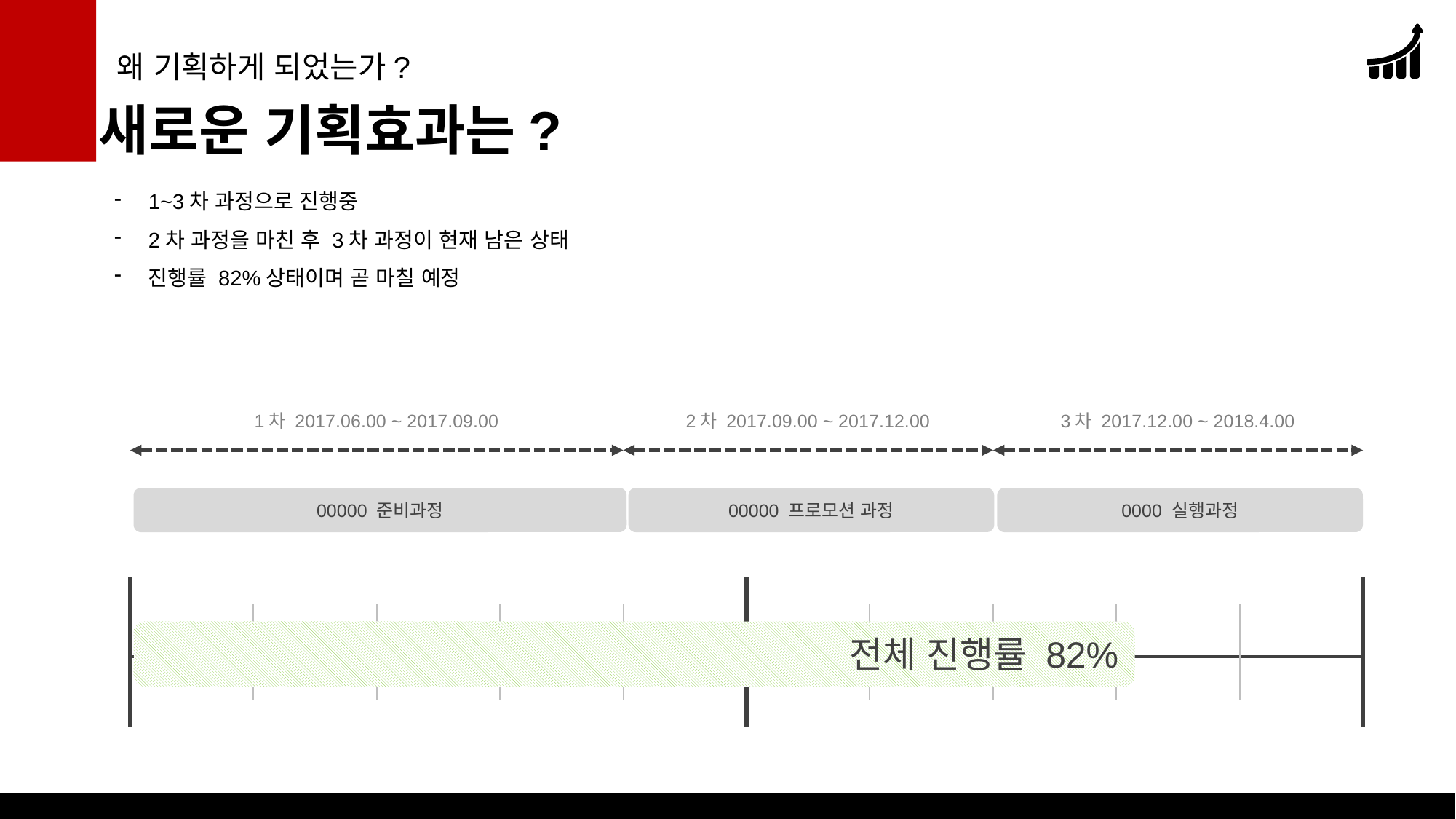

4
왜 기획하게 되었는가?
새로운 기획효과는?
1~3차 과정으로 진행중
2차 과정을 마친 후 3차 과정이 현재 남은 상태
진행률 82%상태이며 곧 마칠 예정
1차 2017.06.00 ~ 2017.09.00
2차 2017.09.00 ~ 2017.12.00
3차 2017.12.00 ~ 2018.4.00
00000 준비과정
00000 프로모션 과정
0000 실행과정

전체 진행률 82%